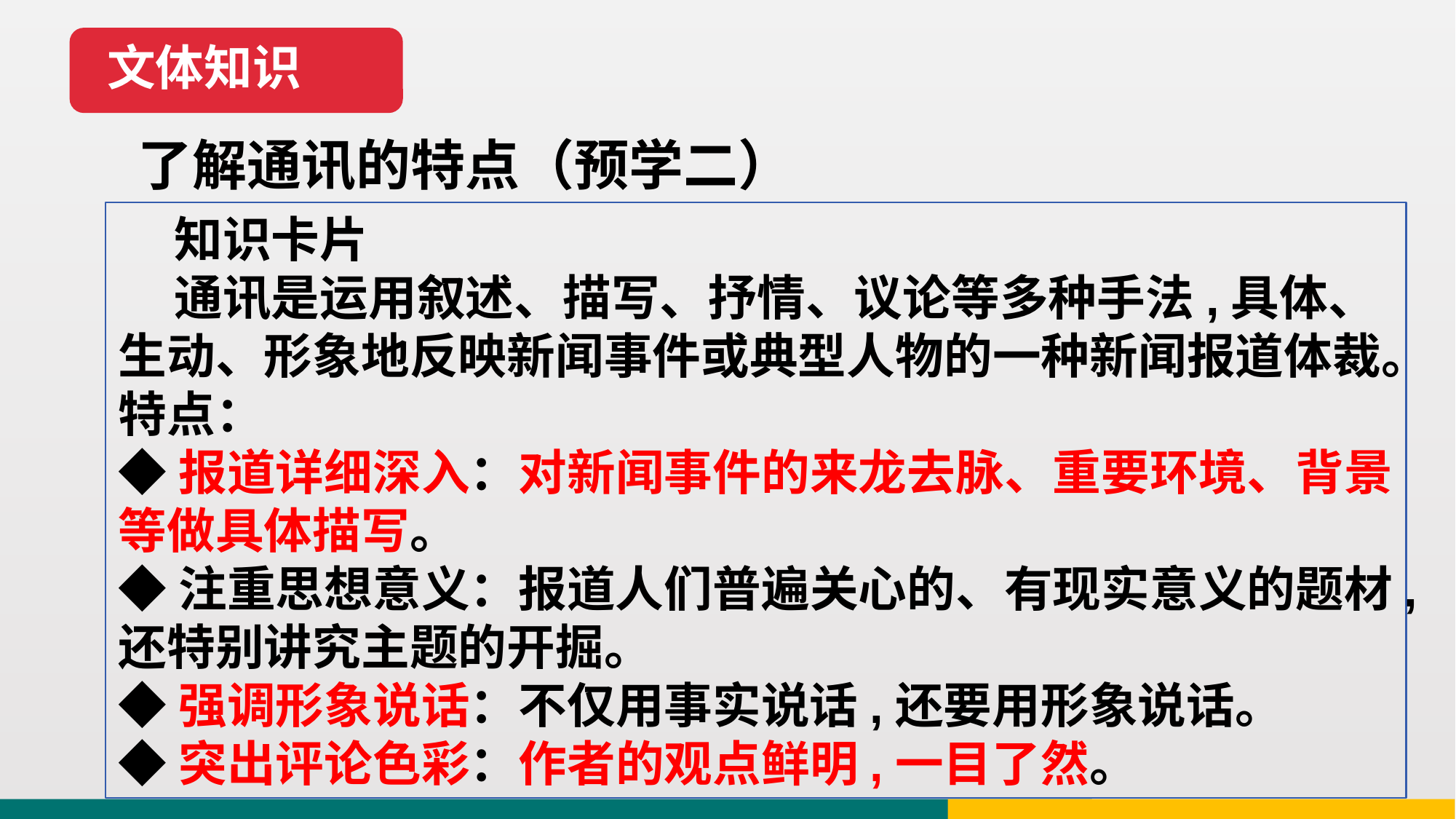

文体知识

了解通讯的特点（预学二）
    知识卡片
    通讯是运用叙述、描写、抒情、议论等多种手法,具体、生动、形象地反映新闻事件或典型人物的一种新闻报道体裁。
特点：
◆报道详细深入：对新闻事件的来龙去脉、重要环境、背景等做具体描写。
◆注重思想意义：报道人们普遍关心的、有现实意义的题材,还特别讲究主题的开掘。
◆强调形象说话：不仅用事实说话,还要用形象说话。
◆突出评论色彩：作者的观点鲜明,一目了然。